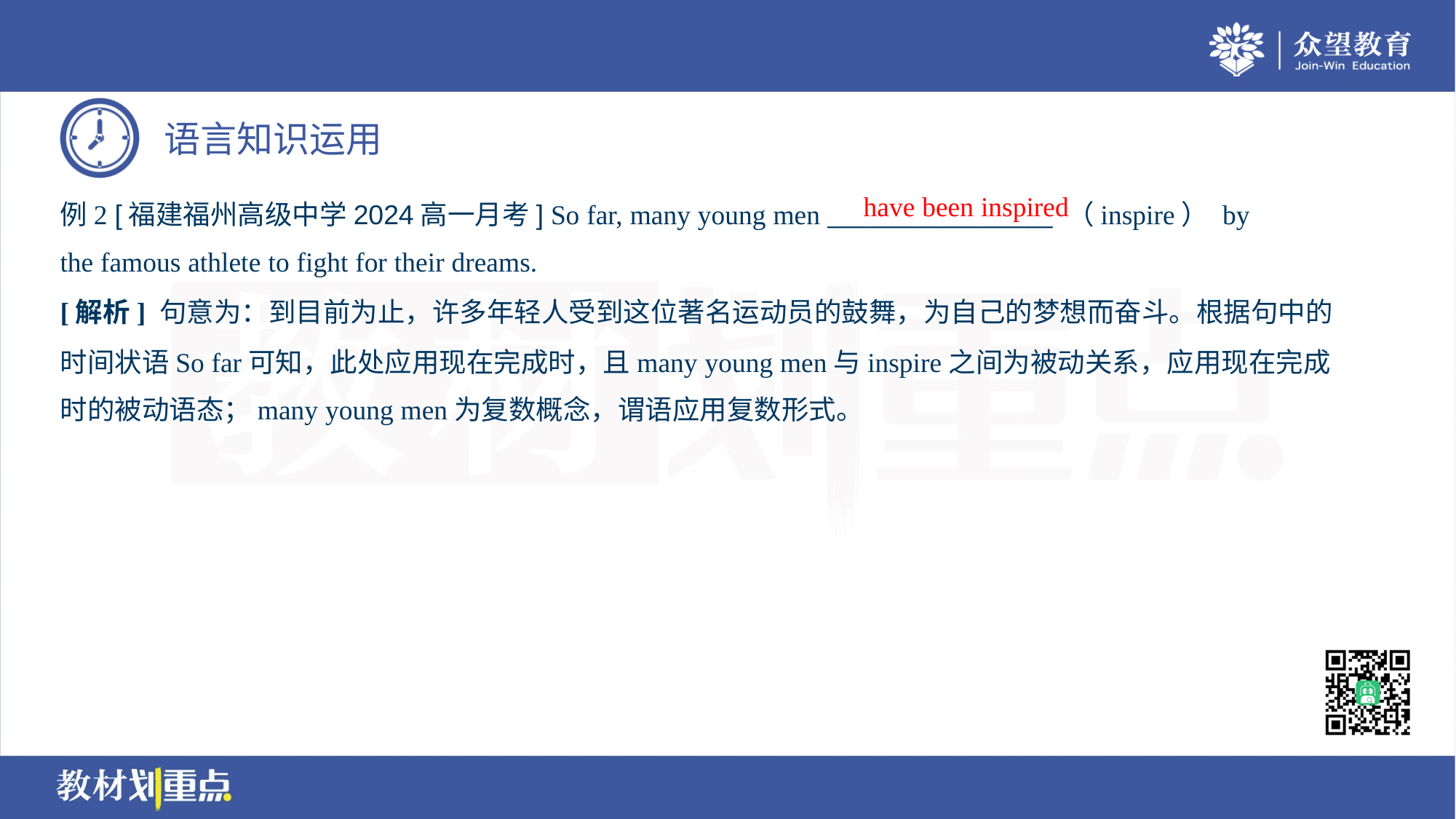

have been inspired
例2 [福建福州高级中学2024高一月考] So far, many young men __________________ （inspire） by
the famous athlete to fight for their dreams.
[解析] 句意为：到目前为止，许多年轻人受到这位著名运动员的鼓舞，为自己的梦想而奋斗。根据句中的
时间状语So far可知，此处应用现在完成时，且many young men与inspire之间为被动关系，应用现在完成
时的被动语态；many young men为复数概念，谓语应用复数形式。